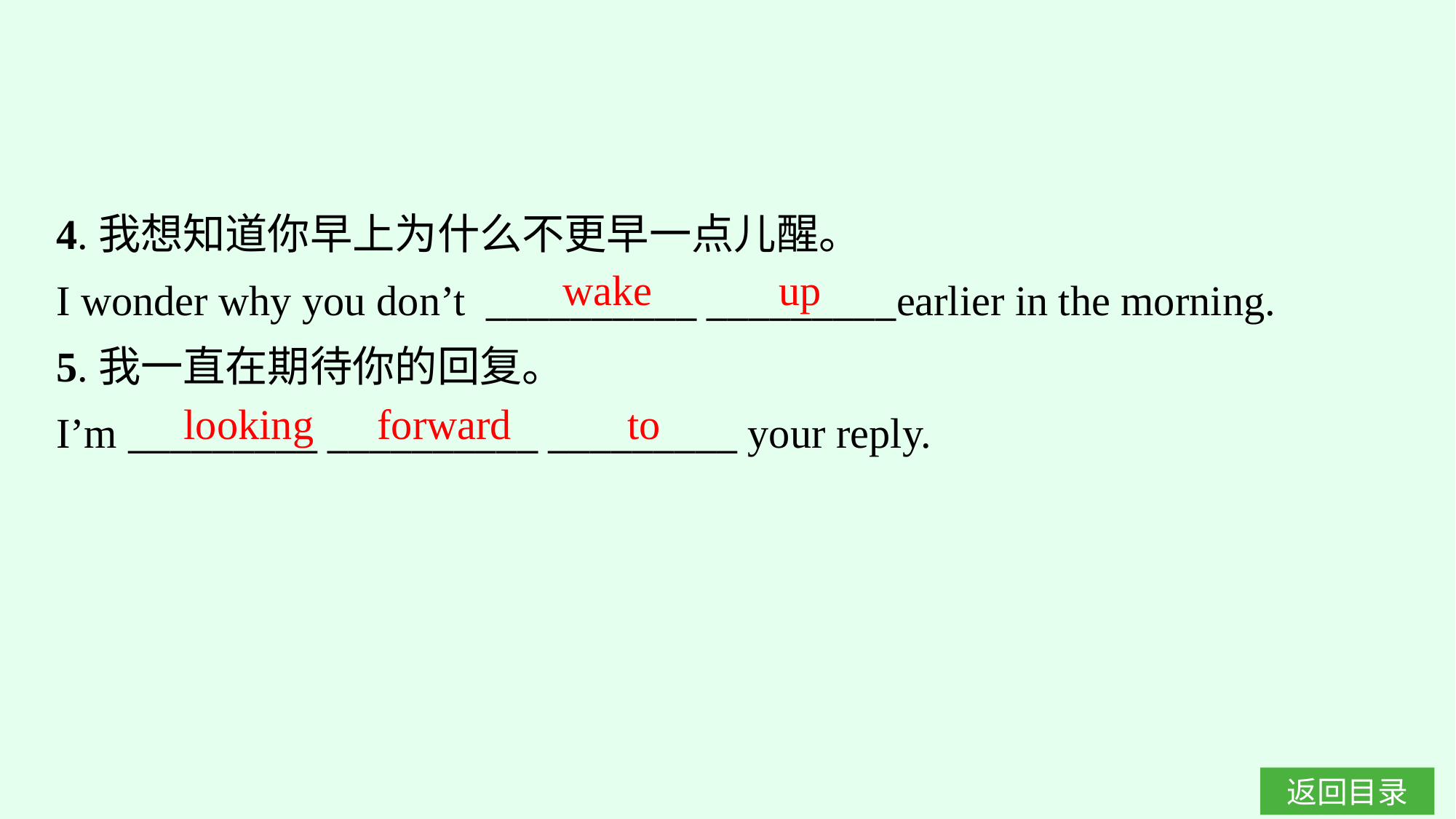

4.我想知道你早上为什么不更早一点儿醒。
I wonder why you don’t  __________ _________earlier in the morning.
5.我一直在期待你的回复。
I’m _________ __________ _________ your reply.
wake            up
looking      forward           to